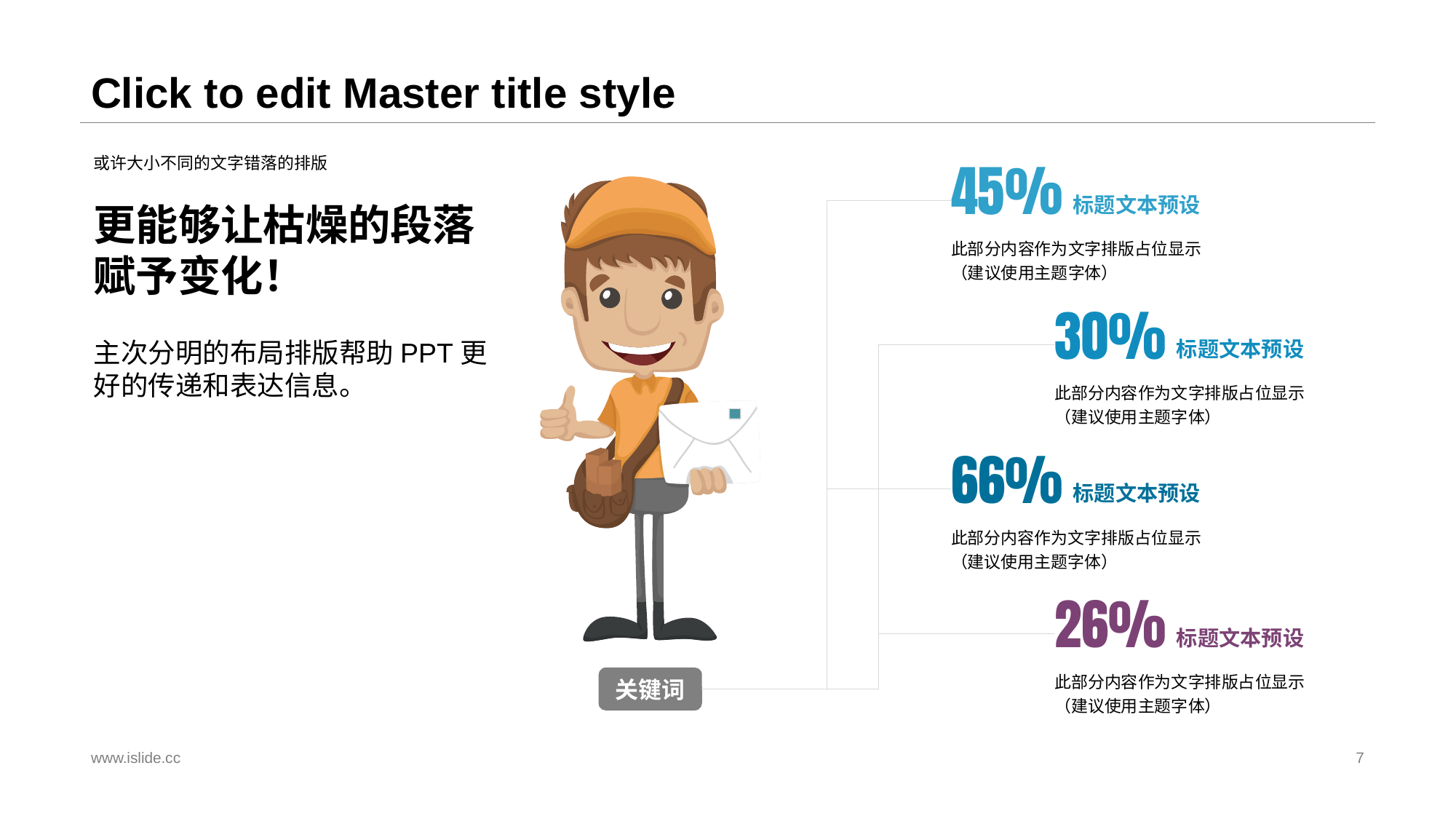

# Click to edit Master title style
或许大小不同的文字错落的排版
45%

更能够让枯燥的段落赋予变化！

标题文本预设

此部分内容作为文字排版占位显示
（建议使用主题字体）

30%

主次分明的布局排版帮助PPT更好的传递和表达信息。

标题文本预设

此部分内容作为文字排版占位显示
（建议使用主题字体）

66%

标题文本预设

此部分内容作为文字排版占位显示
（建议使用主题字体）
26%

标题文本预设

关键词
此部分内容作为文字排版占位显示
（建议使用主题字体）
www.islide.cc
7